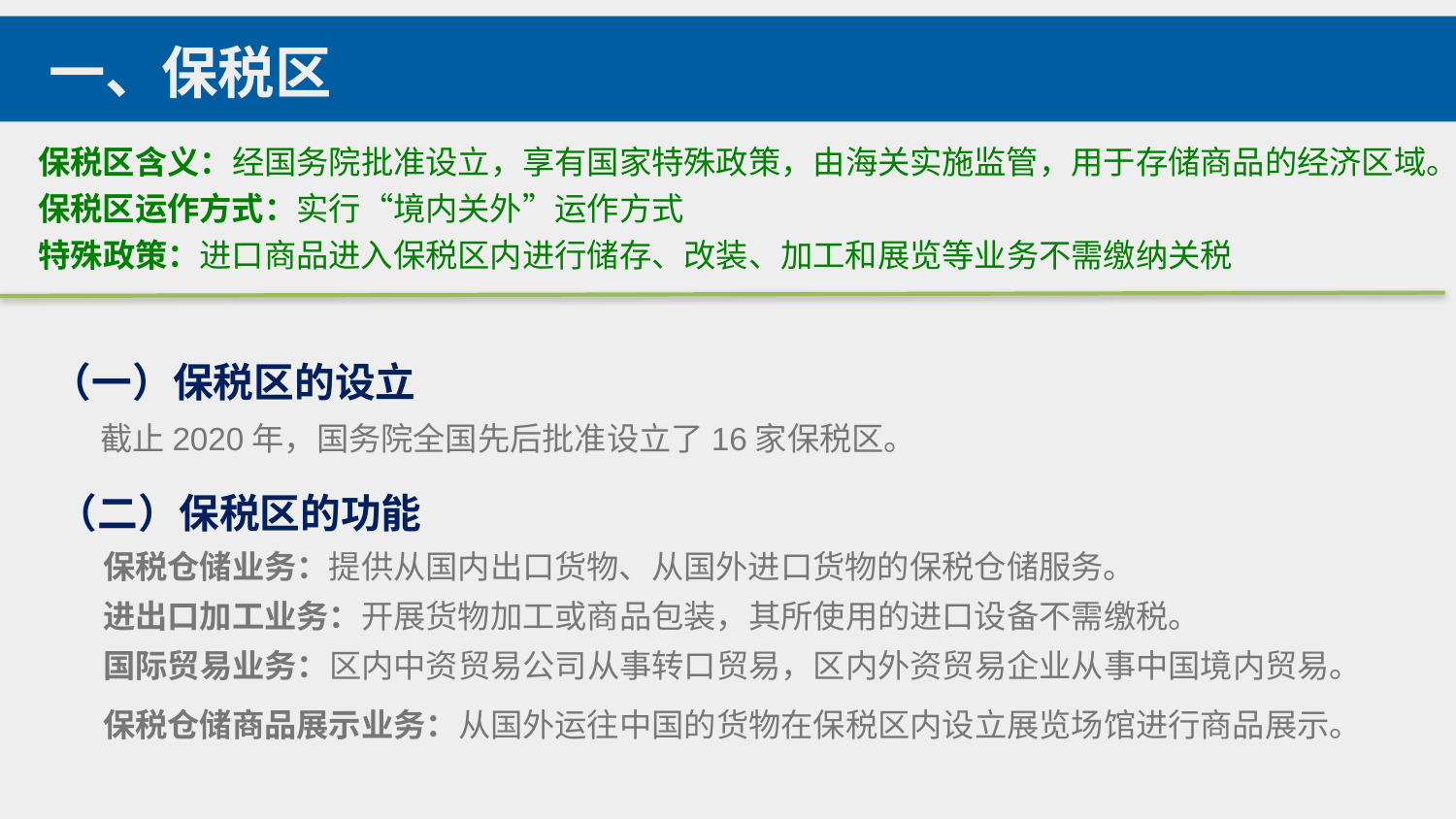

一、保税区
保税区含义：经国务院批准设立，享有国家特殊政策，由海关实施监管，用于存储商品的经济区域。
保税区运作方式：实行“境内关外”运作方式
特殊政策：进口商品进入保税区内进行储存、改装、加工和展览等业务不需缴纳关税

（一）保税区的设立
截止2020年，国务院全国先后批准设立了16家保税区。
（二）保税区的功能
保税仓储业务：提供从国内出口货物、从国外进口货物的保税仓储服务。
进出口加工业务：开展货物加工或商品包装，其所使用的进口设备不需缴税。
国际贸易业务：区内中资贸易公司从事转口贸易，区内外资贸易企业从事中国境内贸易。
保税仓储商品展示业务：从国外运往中国的货物在保税区内设立展览场馆进行商品展示。